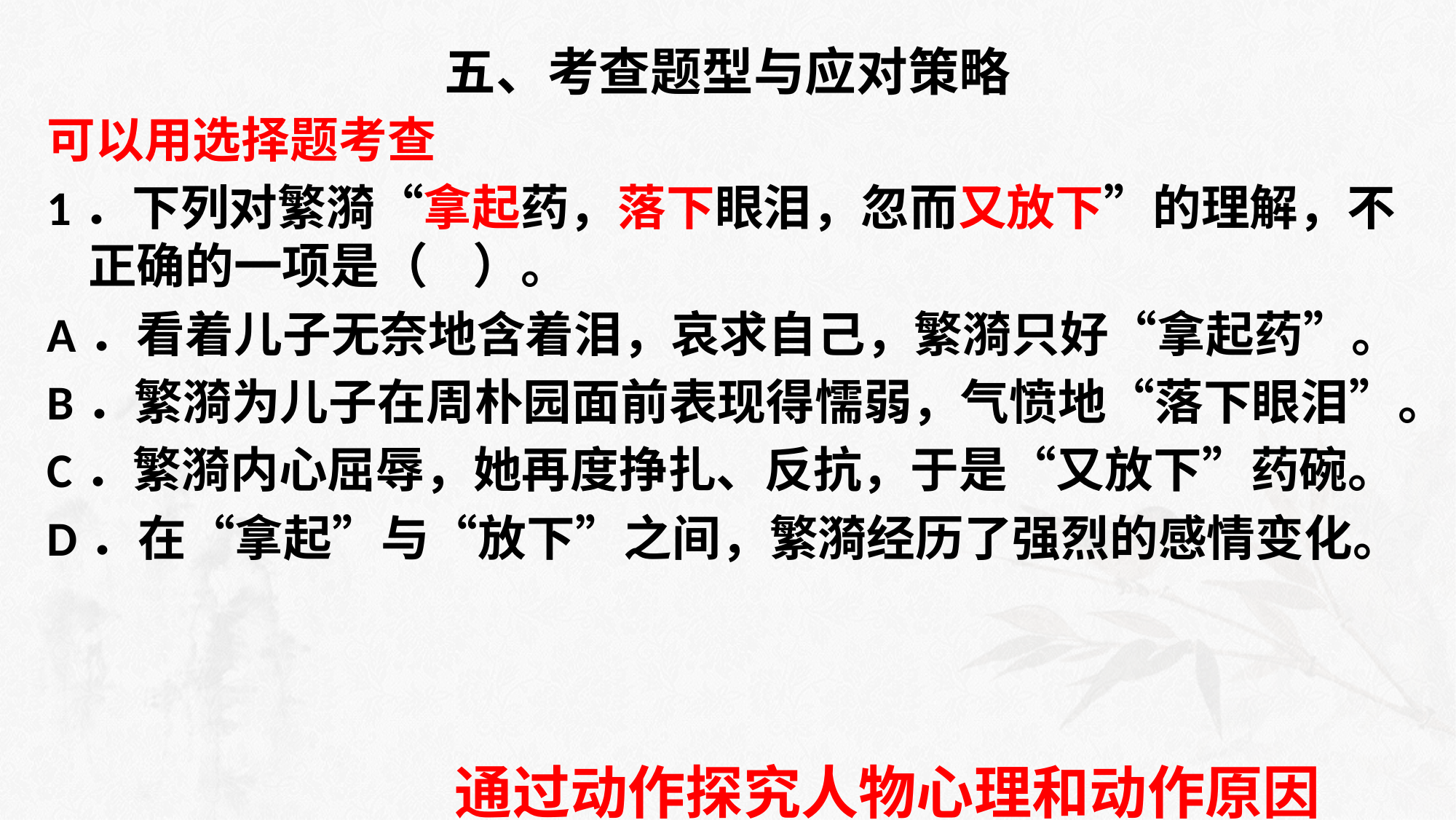

# 五、考查题型与应对策略
可以用选择题考查
1．下列对繁漪“拿起药，落下眼泪，忽而又放下”的理解，不正确的一项是（    ）。
A．看着儿子无奈地含着泪，哀求自己，繁漪只好“拿起药”。
B．繁漪为儿子在周朴园面前表现得懦弱，气愤地“落下眼泪”。
C．繁漪内心屈辱，她再度挣扎、反抗，于是“又放下”药碗。
D．在“拿起”与“放下”之间，繁漪经历了强烈的感情变化。

通过动作探究人物心理和动作原因